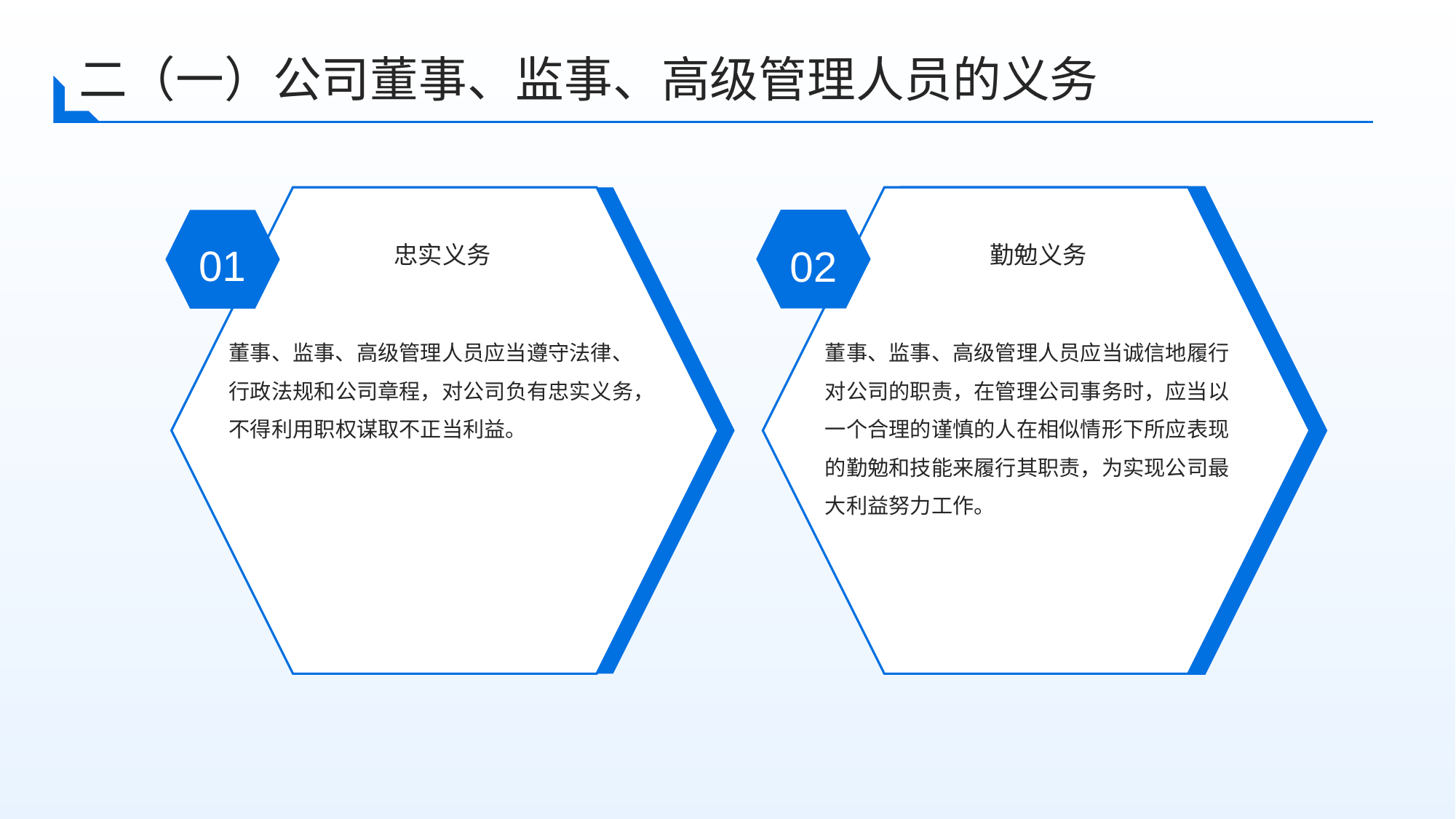

二（一）公司董事、监事、高级管理人员的义务

忠实义务

勤勉义务

01
02
董事、监事、高级管理人员应当遵守法律、行政法规和公司章程，对公司负有忠实义务，不得利用职权谋取不正当利益。
董事、监事、高级管理人员应当诚信地履行对公司的职责，在管理公司事务时，应当以一个合理的谨慎的人在相似情形下所应表现的勤勉和技能来履行其职责，为实现公司最大利益努力工作。